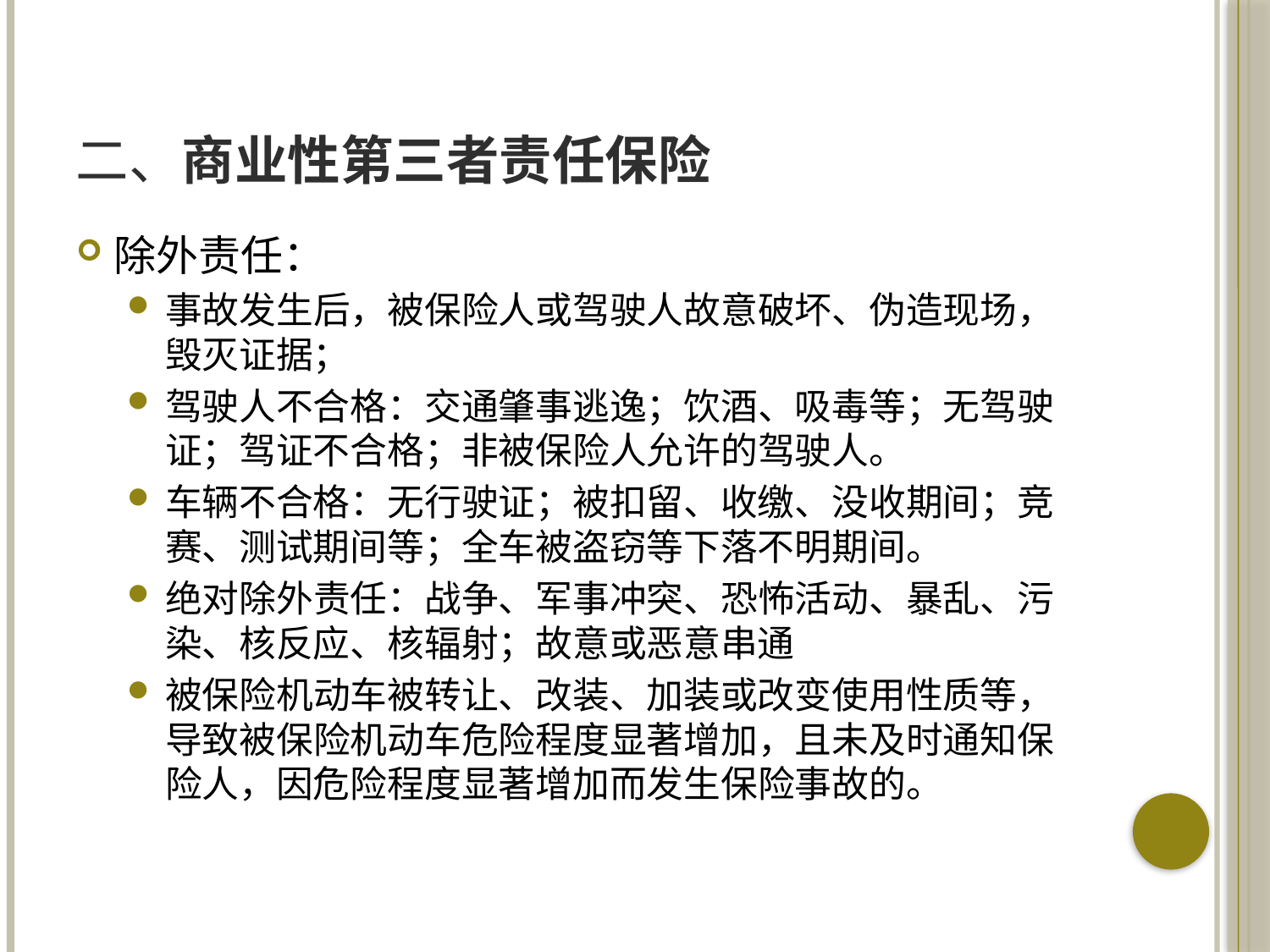

# 二、商业性第三者责任保险
除外责任：
事故发生后，被保险人或驾驶人故意破坏、伪造现场，毁灭证据；
驾驶人不合格：交通肇事逃逸；饮酒、吸毒等；无驾驶证；驾证不合格；非被保险人允许的驾驶人。
车辆不合格：无行驶证；被扣留、收缴、没收期间；竞赛、测试期间等；全车被盗窃等下落不明期间。
绝对除外责任：战争、军事冲突、恐怖活动、暴乱、污染、核反应、核辐射；故意或恶意串通
被保险机动车被转让、改装、加装或改变使用性质等，导致被保险机动车危险程度显著增加，且未及时通知保险人，因危险程度显著增加而发生保险事故的。